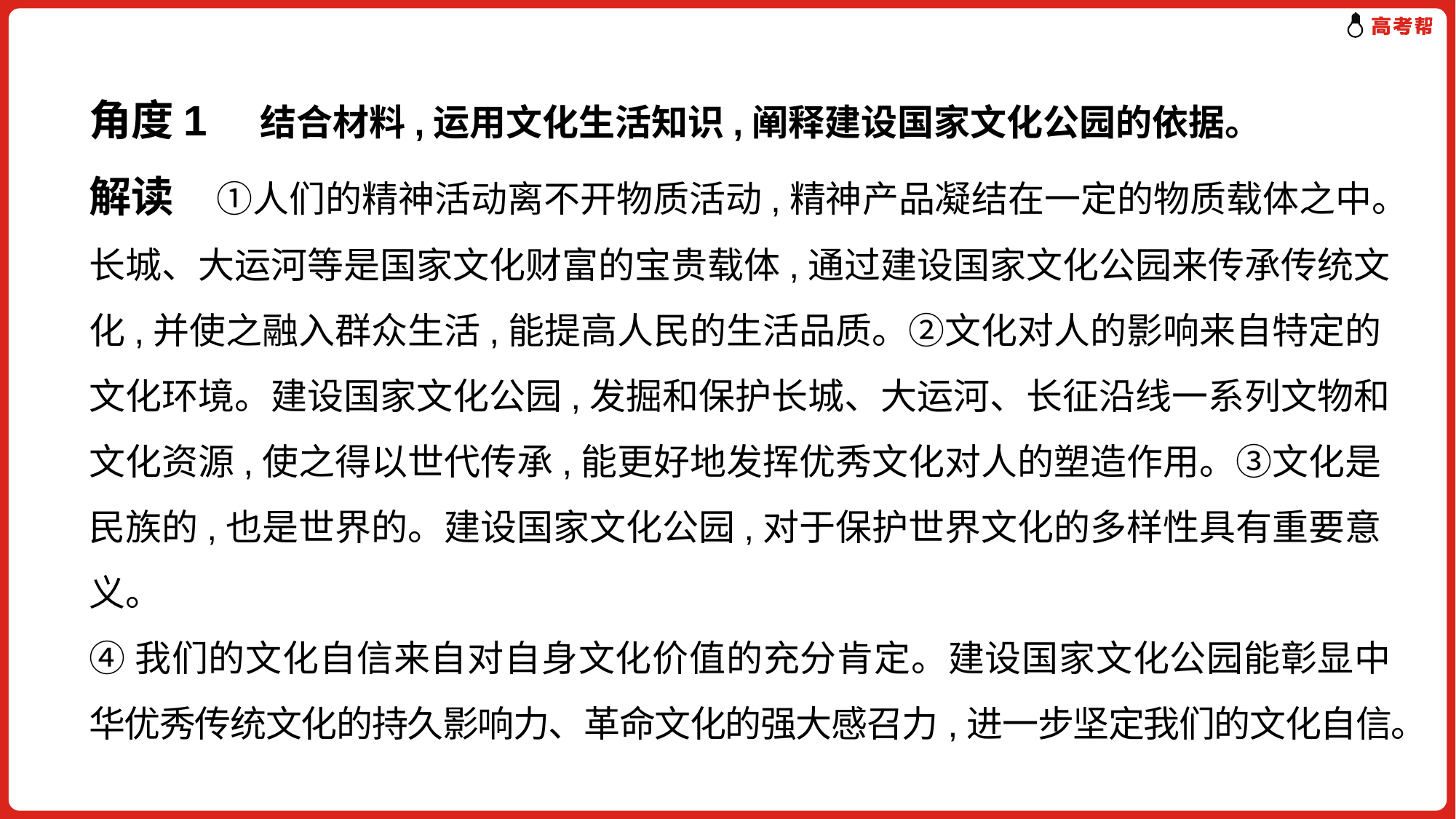

角度1　结合材料,运用文化生活知识,阐释建设国家文化公园的依据。
解读　①人们的精神活动离不开物质活动,精神产品凝结在一定的物质载体之中。长城、大运河等是国家文化财富的宝贵载体,通过建设国家文化公园来传承传统文化,并使之融入群众生活,能提高人民的生活品质。②文化对人的影响来自特定的文化环境。建设国家文化公园,发掘和保护长城、大运河、长征沿线一系列文物和文化资源,使之得以世代传承,能更好地发挥优秀文化对人的塑造作用。③文化是民族的,也是世界的。建设国家文化公园,对于保护世界文化的多样性具有重要意义。
④我们的文化自信来自对自身文化价值的充分肯定。建设国家文化公园能彰显中华优秀传统文化的持久影响力、革命文化的强大感召力,进一步坚定我们的文化自信。